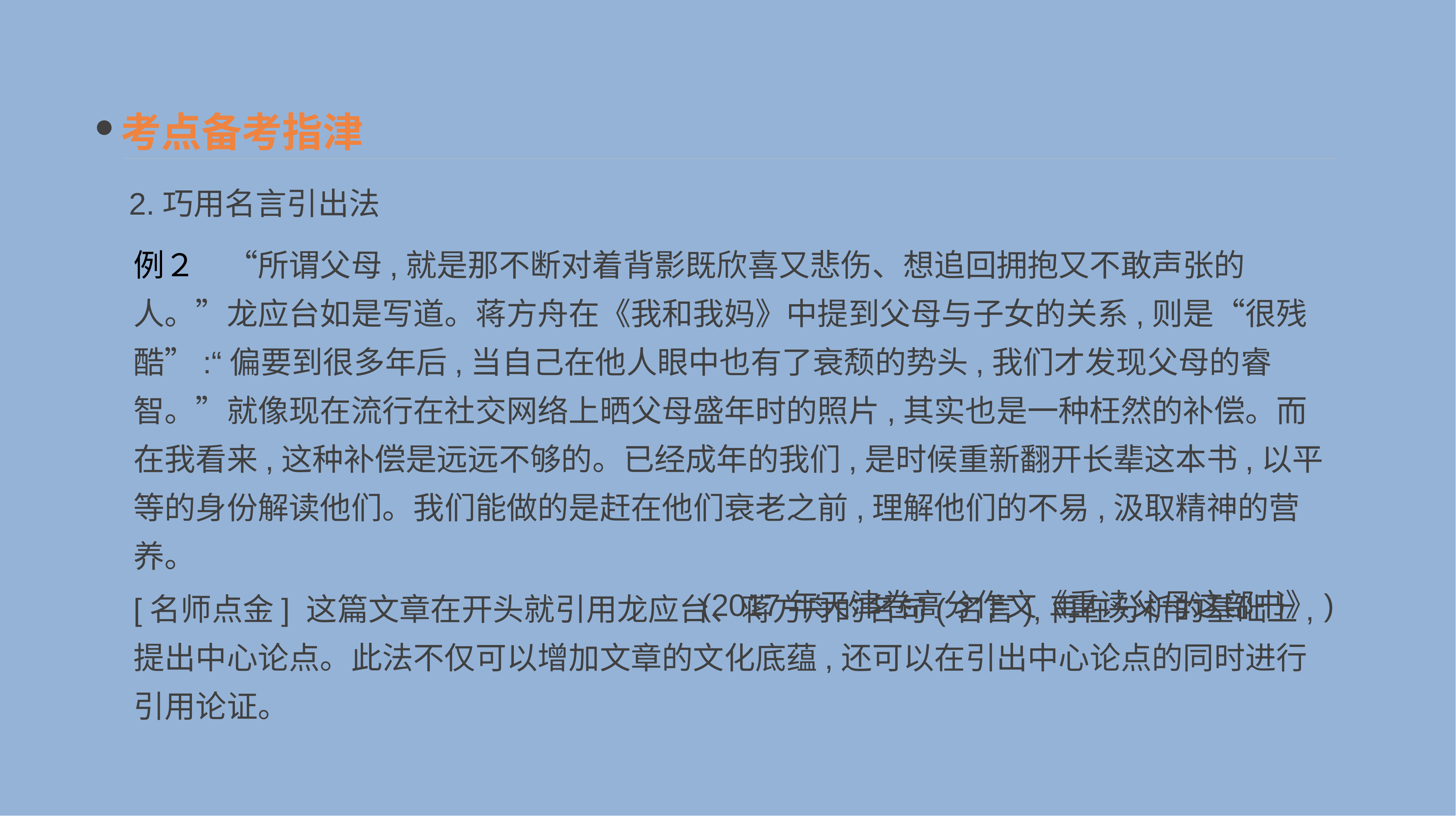

考点备考指津

2.巧用名言引出法
例２　“所谓父母,就是那不断对着背影既欣喜又悲伤、想追回拥抱又不敢声张的人。”龙应台如是写道。蒋方舟在《我和我妈》中提到父母与子女的关系,则是“很残酷”:“偏要到很多年后,当自己在他人眼中也有了衰颓的势头,我们才发现父母的睿智。”就像现在流行在社交网络上晒父母盛年时的照片,其实也是一种枉然的补偿。而在我看来,这种补偿是远远不够的。已经成年的我们,是时候重新翻开长辈这本书,以平等的身份解读他们。我们能做的是赶在他们衰老之前,理解他们的不易,汲取精神的营养。
(2017年天津卷高分作文《重读父母这部书》)
[名师点金] 这篇文章在开头就引用龙应台、蒋方舟的名句(名言),再在分析的基础上,提出中心论点。此法不仅可以增加文章的文化底蕴,还可以在引出中心论点的同时进行引用论证。